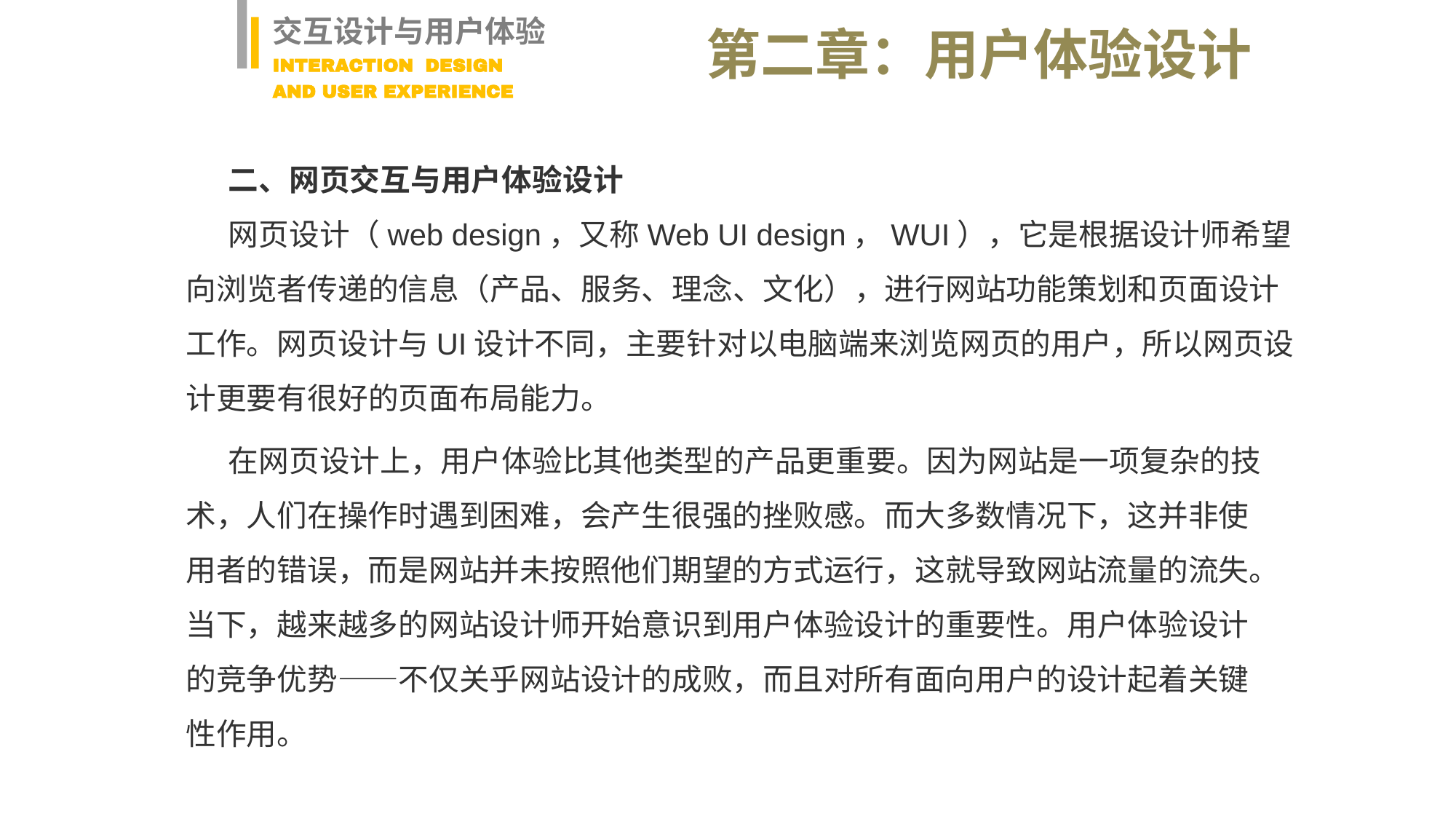

交互设计与用户体验
INTERACTION  DESIGN
AND USER EXPERIENCE
第二章：用户体验设计

二、网页交互与用户体验设计
网页设计（web design，又称Web UI design，WUI），它是根据设计师希望向浏览者传递的信息（产品、服务、理念、文化），进行网站功能策划和页面设计工作。网页设计与UI设计不同，主要针对以电脑端来浏览网页的用户，所以网页设计更要有很好的页面布局能力。

在网页设计上，用户体验比其他类型的产品更重要。因为网站是一项复杂的技术，人们在操作时遇到困难，会产生很强的挫败感。而大多数情况下，这并非使用者的错误，而是网站并未按照他们期望的方式运行，这就导致网站流量的流失。当下，越来越多的网站设计师开始意识到用户体验设计的重要性。用户体验设计的竞争优势——不仅关乎网站设计的成败，而且对所有面向用户的设计起着关键性作用。